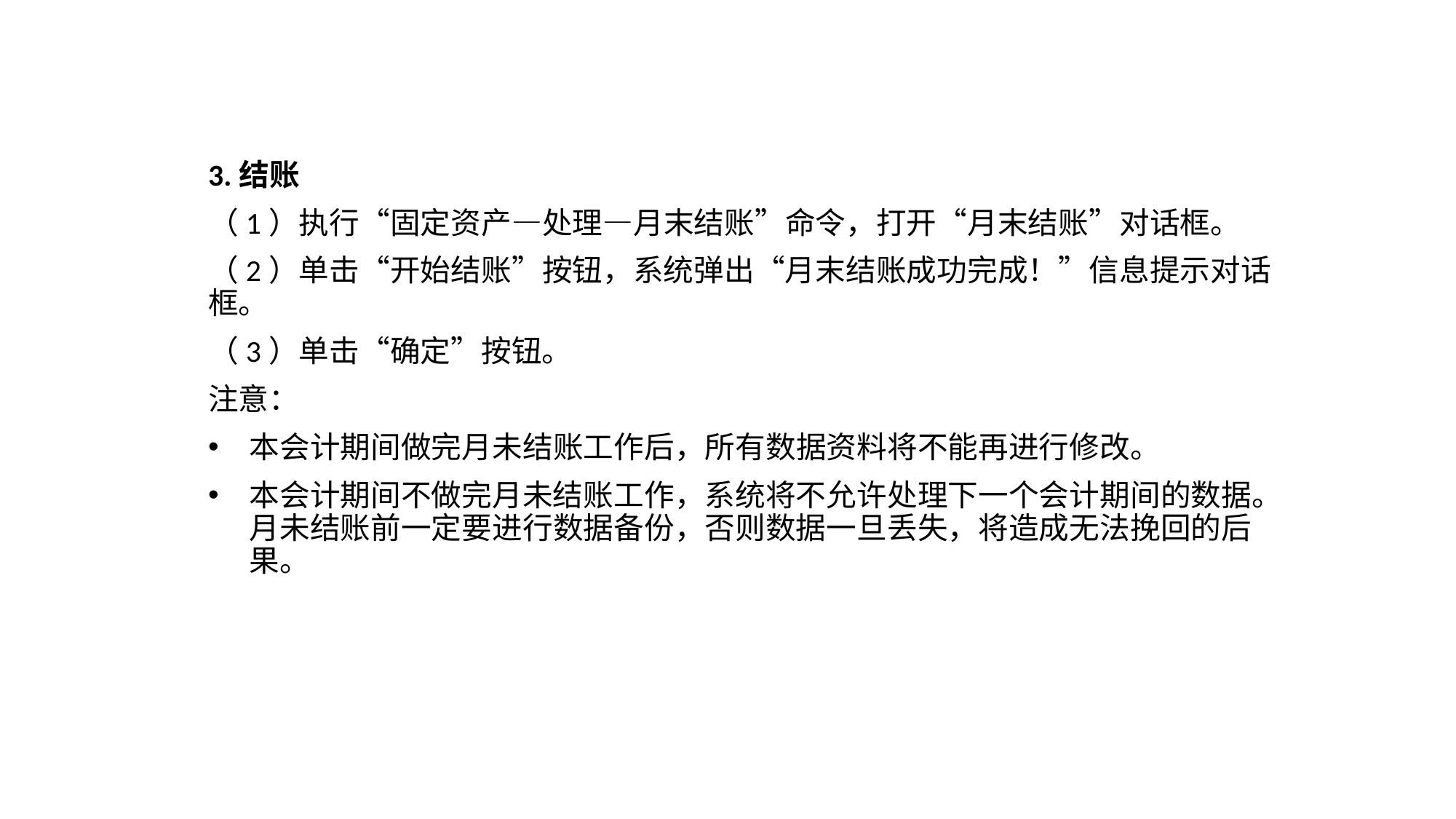

3.结账
（1）执行“固定资产—处理—月末结账”命令，打开“月末结账”对话框。
（2）单击“开始结账”按钮，系统弹出“月末结账成功完成！”信息提示对话框。
（3）单击“确定”按钮。
注意：
本会计期间做完月未结账工作后，所有数据资料将不能再进行修改。
本会计期间不做完月未结账工作，系统将不允许处理下一个会计期间的数据。月未结账前一定要进行数据备份，否则数据一旦丢失，将造成无法挽回的后果。